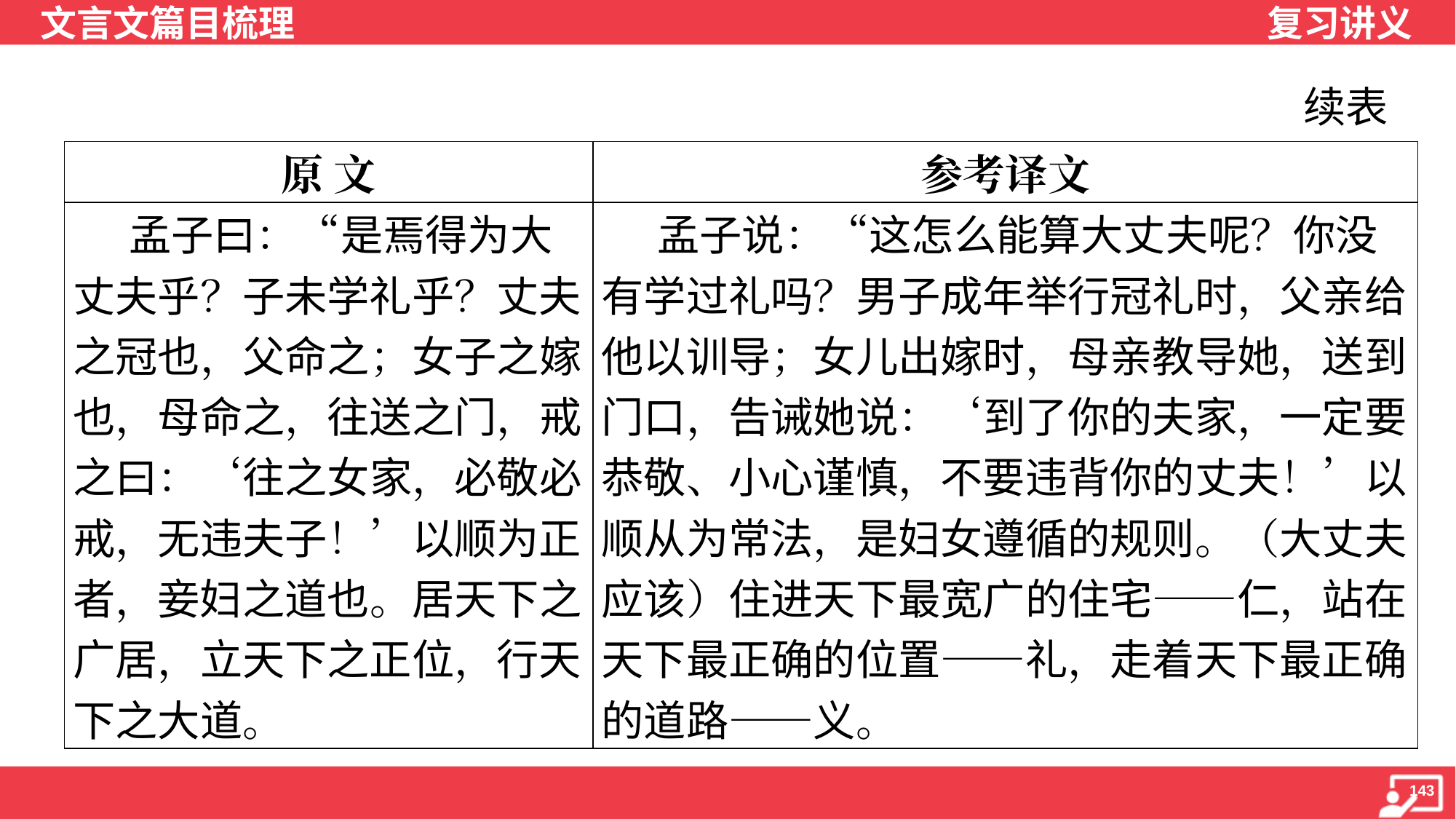

续表
| 原 文 | 参考译文 |
| --- | --- |
| 孟子曰：“是焉得为大丈夫乎？子未学礼乎？丈夫之冠也，父命之；女子之嫁也，母命之，往送之门，戒之曰：‘往之女家，必敬必戒，无违夫子！’以顺为正者，妾妇之道也。居天下之广居，立天下之正位，行天下之大道。 | 孟子说：“这怎么能算大丈夫呢？你没有学过礼吗？男子成年举行冠礼时，父亲给他以训导；女儿出嫁时，母亲教导她，送到门口，告诫她说：‘到了你的夫家，一定要恭敬、小心谨慎，不要违背你的丈夫！’以顺从为常法，是妇女遵循的规则。（大丈夫应该）住进天下最宽广的住宅——仁，站在天下最正确的位置——礼，走着天下最正确的道路——义。 |